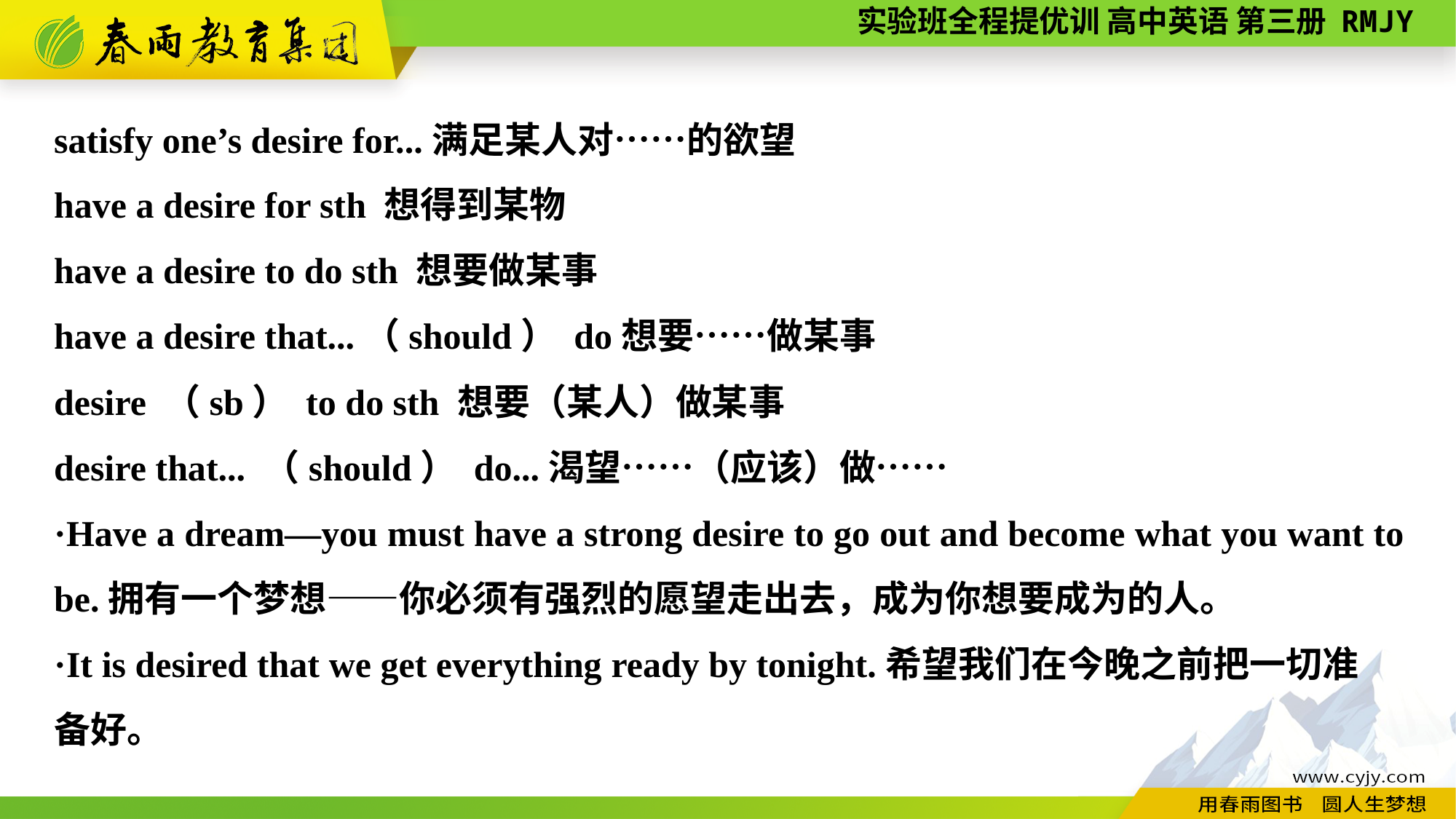

satisfy one’s desire for...满足某人对……的欲望
have a desire for sth 想得到某物
have a desire to do sth 想要做某事
have a desire that...（should） do想要……做某事
desire （sb） to do sth 想要（某人）做某事
desire that... （should） do...渴望……（应该）做……
·Have a dream—you must have a strong desire to go out and become what you want to be.拥有一个梦想——你必须有强烈的愿望走出去，成为你想要成为的人。
·It is desired that we get everything ready by tonight.希望我们在今晚之前把一切准
备好。